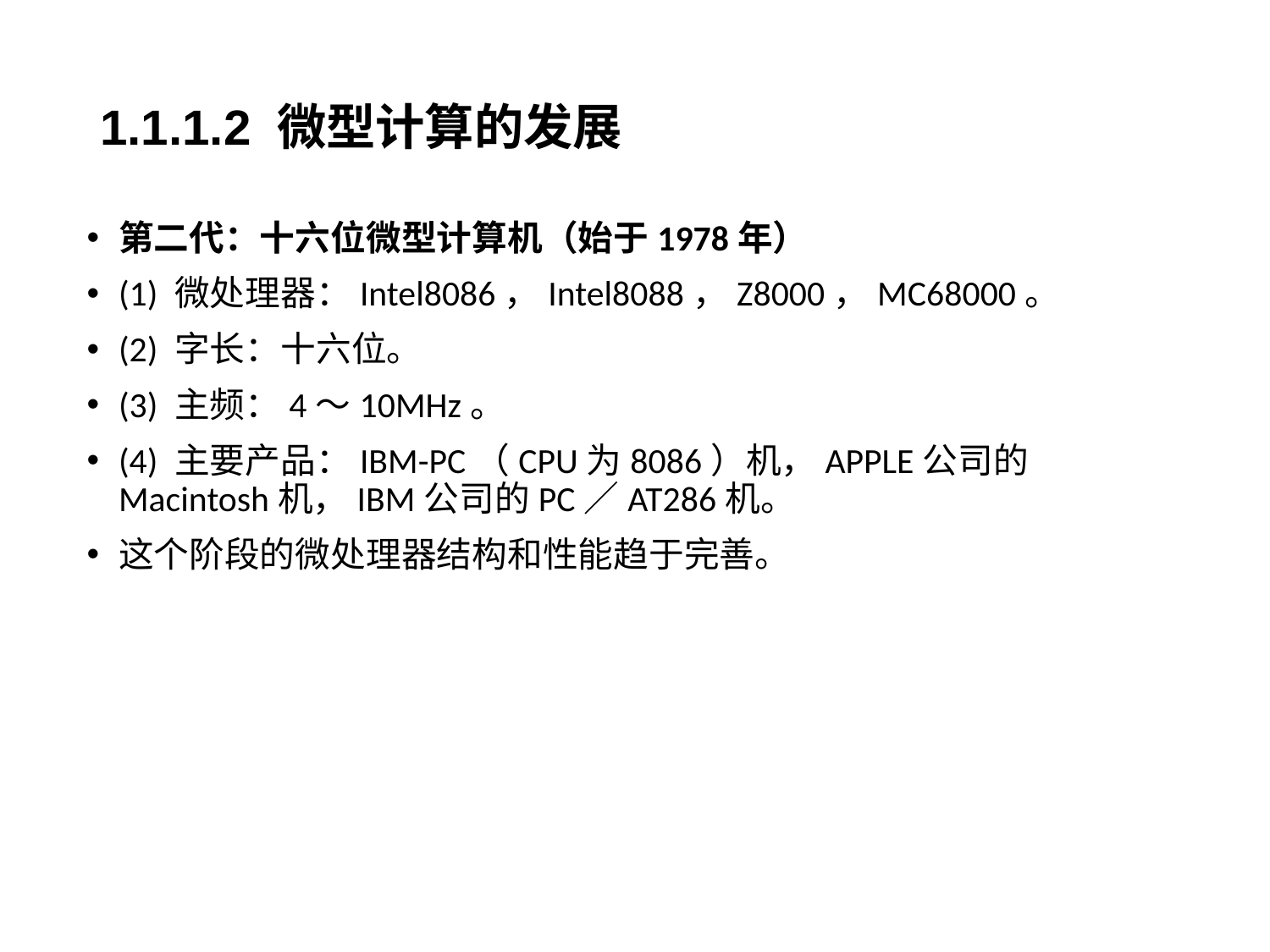

# 1.1.1.2 微型计算的发展
第二代：十六位微型计算机（始于1978年）
(1) 微处理器：Intel8086，Intel8088，Z8000，MC68000。
(2) 字长：十六位。
(3) 主频：4～10MHz。
(4) 主要产品：IBM-PC（CPU为8086）机，APPLE公司的Macintosh机，IBM公司的PC／AT286机。
这个阶段的微处理器结构和性能趋于完善。